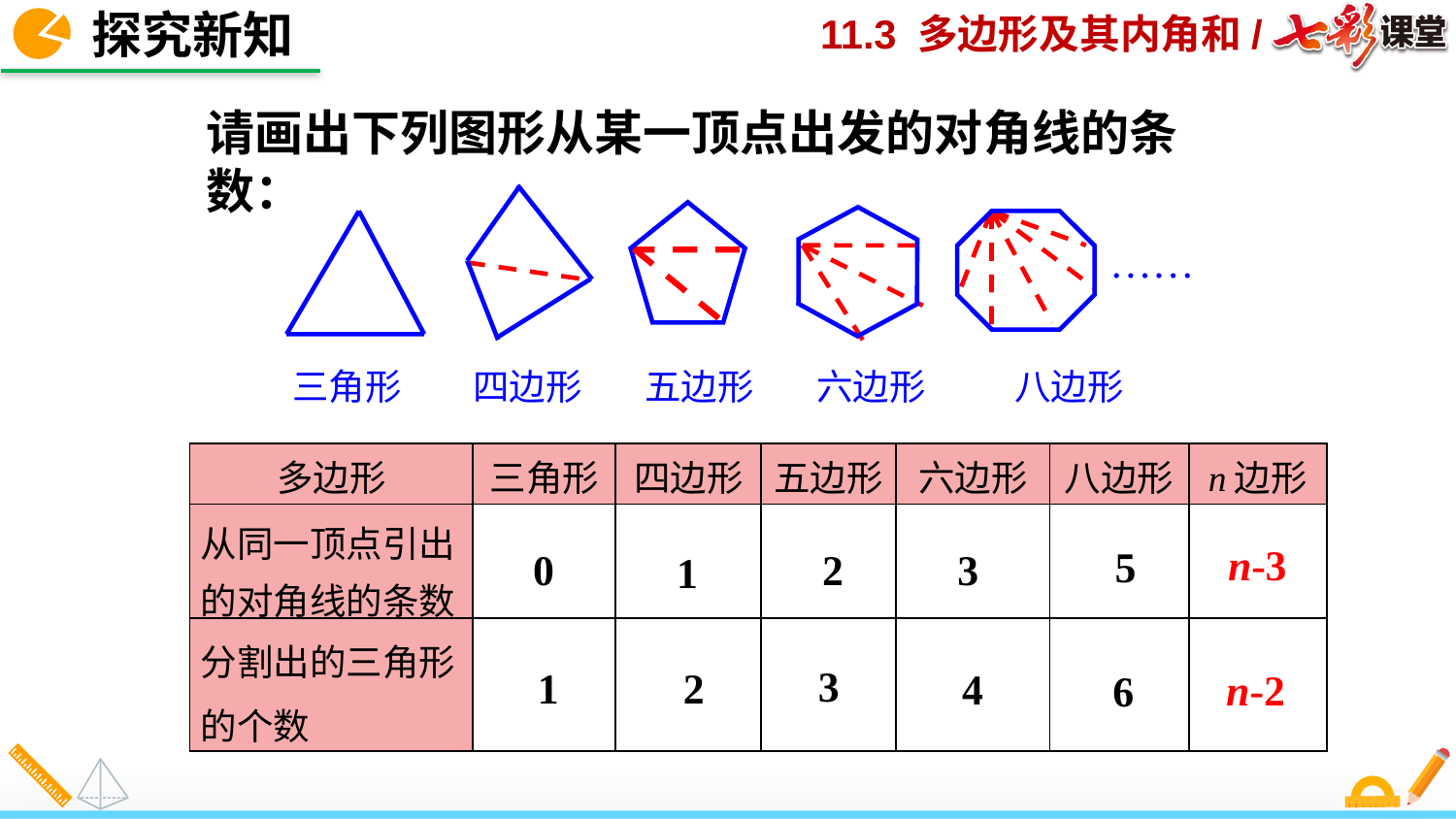

探究新知

请画出下列图形从某一顶点出发的对角线的条数：

……
三角形
四边形
五边形
六边形
八边形

| 多边形 | 三角形 | 四边形 | 五边形 | 六边形 | 八边形 | n边形 |
| --- | --- | --- | --- | --- | --- | --- |
| 从同一顶点引出的对角线的条数 |  |  |  |  |  |  |
| 分割出的三角形的个数 |  |  |  |  |  |  |
n-3
5
0
3
2
1
3
1
2
4
n-2
6